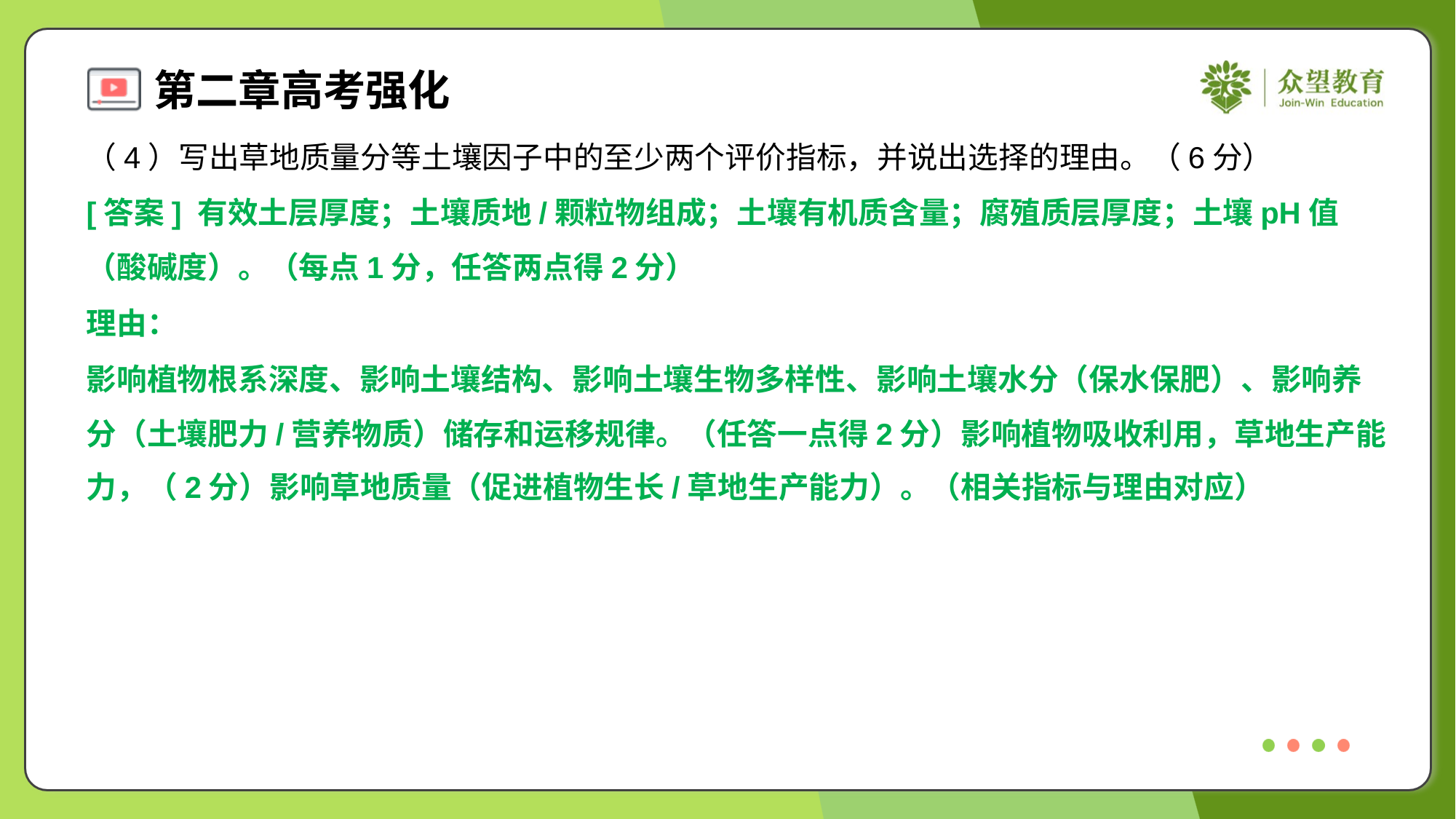

（4）写出草地质量分等土壤因子中的至少两个评价指标，并说出选择的理由。（6分）
[答案] 有效土层厚度；土壤质地/颗粒物组成；土壤有机质含量；腐殖质层厚度；土壤pH值
（酸碱度）。（每点1分，任答两点得2分）
理由：
影响植物根系深度、影响土壤结构、影响土壤生物多样性、影响土壤水分（保水保肥）、影响养
分（土壤肥力/营养物质）储存和运移规律。（任答一点得2分）影响植物吸收利用，草地生产能
力，（2分）影响草地质量（促进植物生长/草地生产能力）。（相关指标与理由对应）